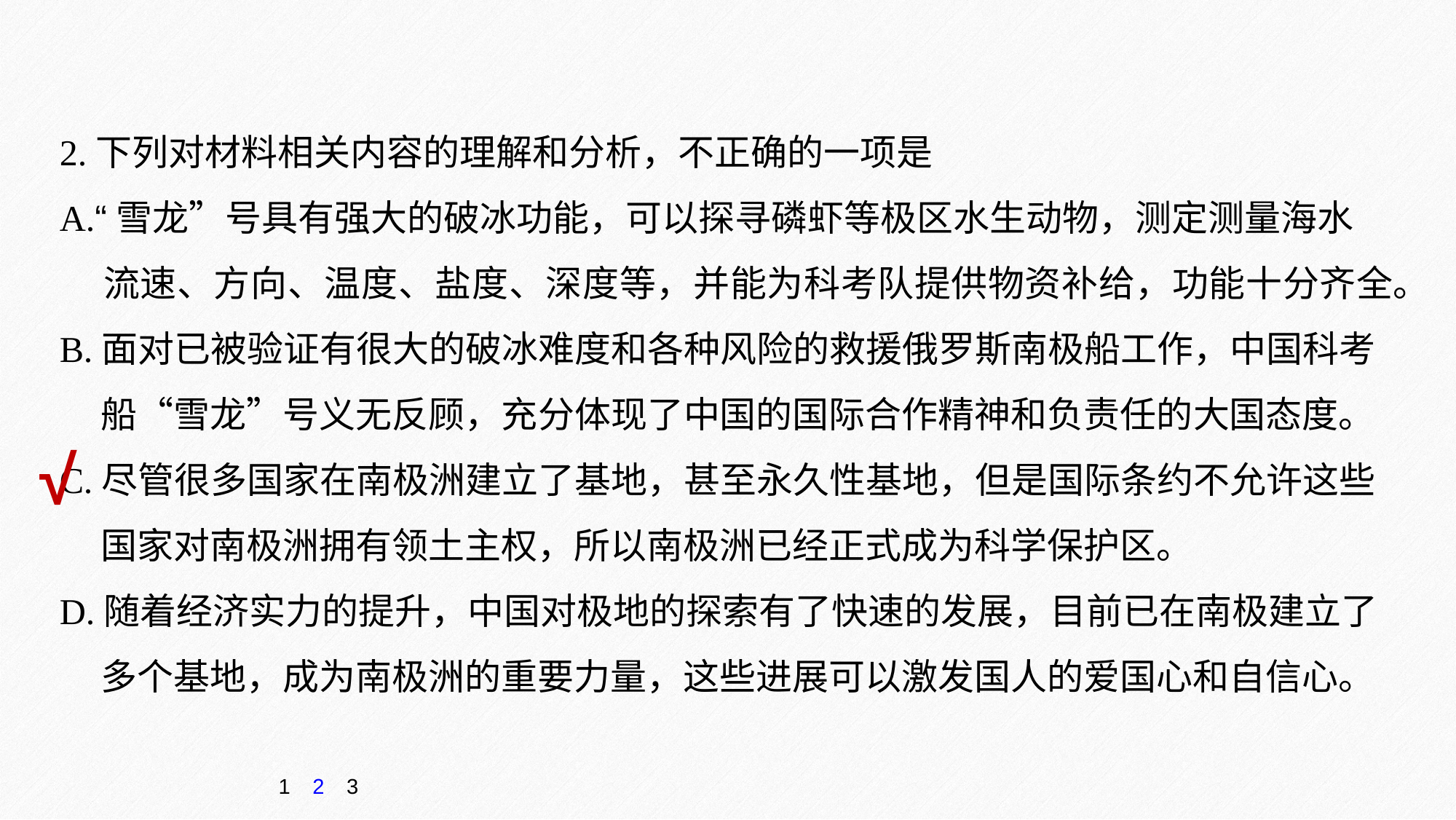

2.下列对材料相关内容的理解和分析，不正确的一项是
A.“雪龙”号具有强大的破冰功能，可以探寻磷虾等极区水生动物，测定测量海水
    流速、方向、温度、盐度、深度等，并能为科考队提供物资补给，功能十分齐全。
B.面对已被验证有很大的破冰难度和各种风险的救援俄罗斯南极船工作，中国科考
    船“雪龙”号义无反顾，充分体现了中国的国际合作精神和负责任的大国态度。
C.尽管很多国家在南极洲建立了基地，甚至永久性基地，但是国际条约不允许这些
    国家对南极洲拥有领土主权，所以南极洲已经正式成为科学保护区。
D.随着经济实力的提升，中国对极地的探索有了快速的发展，目前已在南极建立了
    多个基地，成为南极洲的重要力量，这些进展可以激发国人的爱国心和自信心。
√
1
2
3